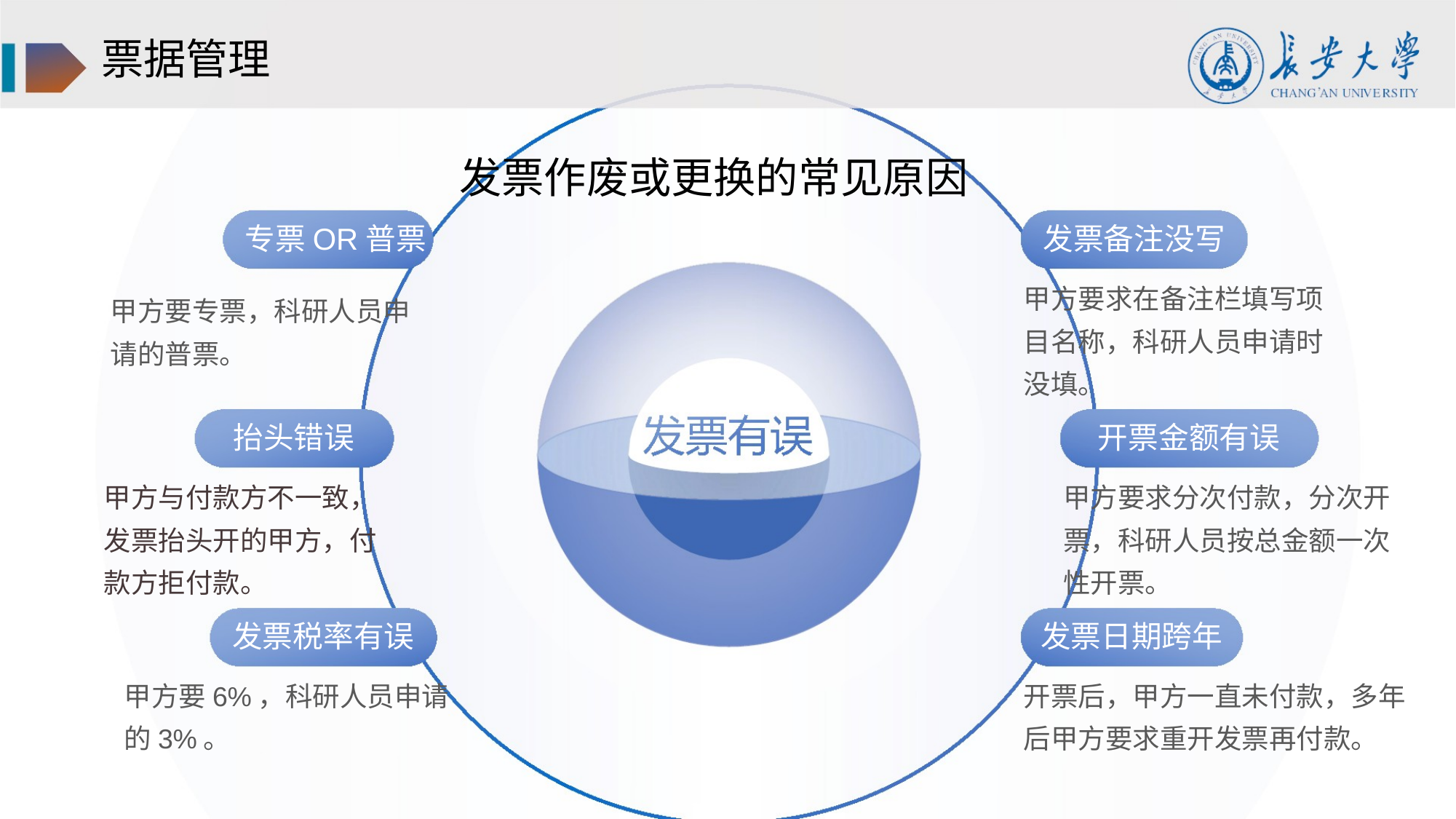

票据管理
发票作废或更换的常见原因
专票OR普票
发票备注没写
甲方要求在备注栏填写项
目名称，科研人员申请时
没填。
甲方要专票，科研人员申
请的普票。
抬头错误
开票金额有误
甲方与付款方不一致，
发票抬头开的甲方，付
款方拒付款。
甲方要求分次付款，分次开
票，科研人员按总金额一次
性开票。
发票税率有误
发票日期跨年
甲方要6%，科研人员申请
的3%。
开票后，甲方一直未付款，多年
后甲方要求重开发票再付款。